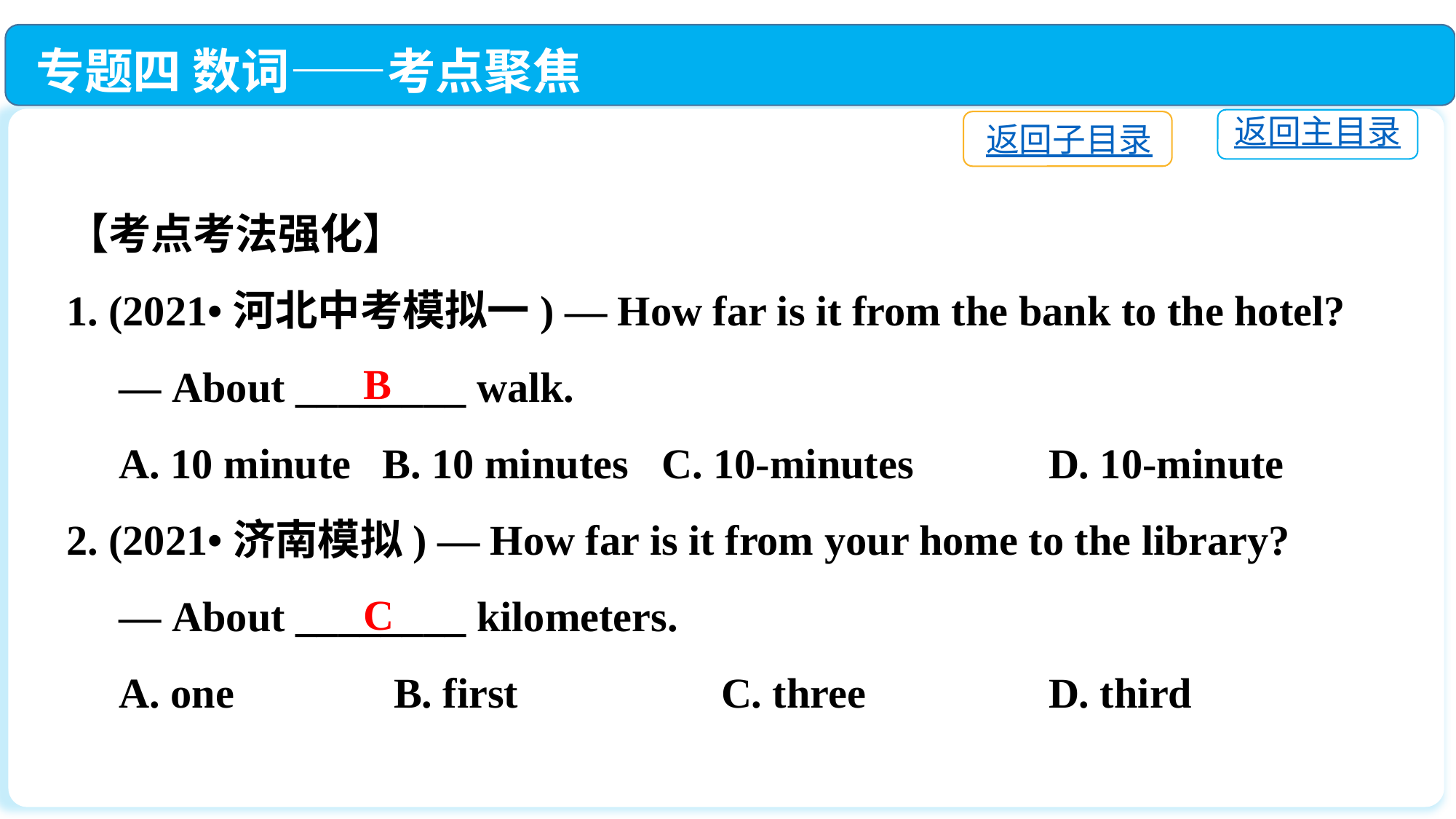

专题四 数词——考点聚焦

返回主目录

返回子目录
【考点考法强化】
1. (2021•河北中考模拟一) — How far is it from the bank to the hotel?
     — About ________ walk.
     A. 10 minute   B. 10 minutes􀆳C. 10-minutes　 	D. 10-minute
2. (2021•济南模拟) — How far is it from your home to the library?
     — About ________ kilometers.
     A. one		B. first		C. three		D. third
B
C